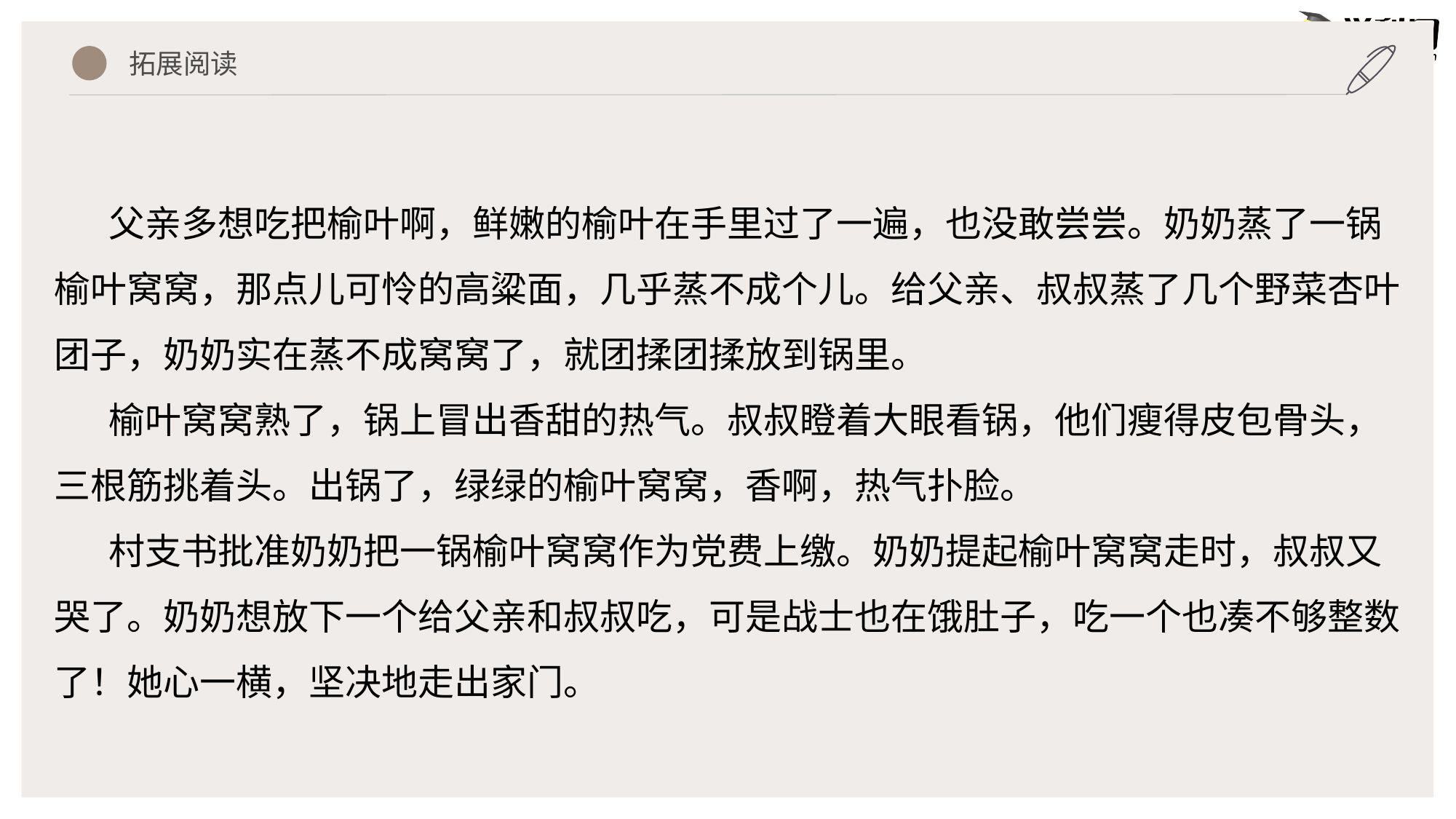

拓展阅读

父亲多想吃把榆叶啊，鲜嫩的榆叶在手里过了一遍，也没敢尝尝。奶奶蒸了一锅榆叶窝窝，那点儿可怜的高粱面，几乎蒸不成个儿。给父亲、叔叔蒸了几个野菜杏叶团子，奶奶实在蒸不成窝窝了，就团揉团揉放到锅里。
榆叶窝窝熟了，锅上冒出香甜的热气。叔叔瞪着大眼看锅，他们瘦得皮包骨头，三根筋挑着头。出锅了，绿绿的榆叶窝窝，香啊，热气扑脸。
村支书批准奶奶把一锅榆叶窝窝作为党费上缴。奶奶提起榆叶窝窝走时，叔叔又哭了。奶奶想放下一个给父亲和叔叔吃，可是战士也在饿肚子，吃一个也凑不够整数了！她心一横，坚决地走出家门。